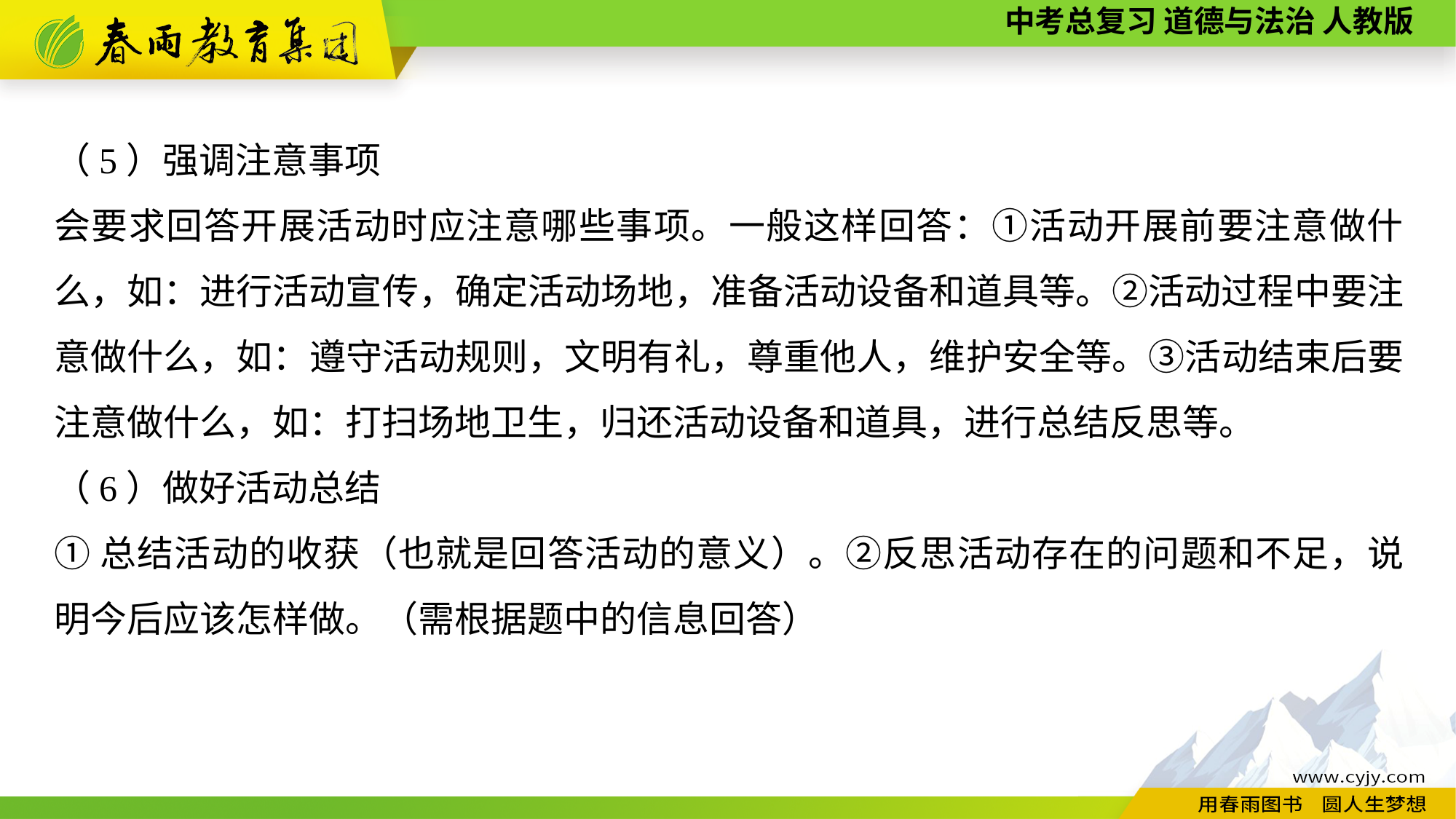

（5）强调注意事项
会要求回答开展活动时应注意哪些事项。一般这样回答：①活动开展前要注意做什么，如：进行活动宣传，确定活动场地，准备活动设备和道具等。②活动过程中要注意做什么，如：遵守活动规则，文明有礼，尊重他人，维护安全等。③活动结束后要注意做什么，如：打扫场地卫生，归还活动设备和道具，进行总结反思等。
（6）做好活动总结
①总结活动的收获（也就是回答活动的意义）。②反思活动存在的问题和不足，说明今后应该怎样做。（需根据题中的信息回答）